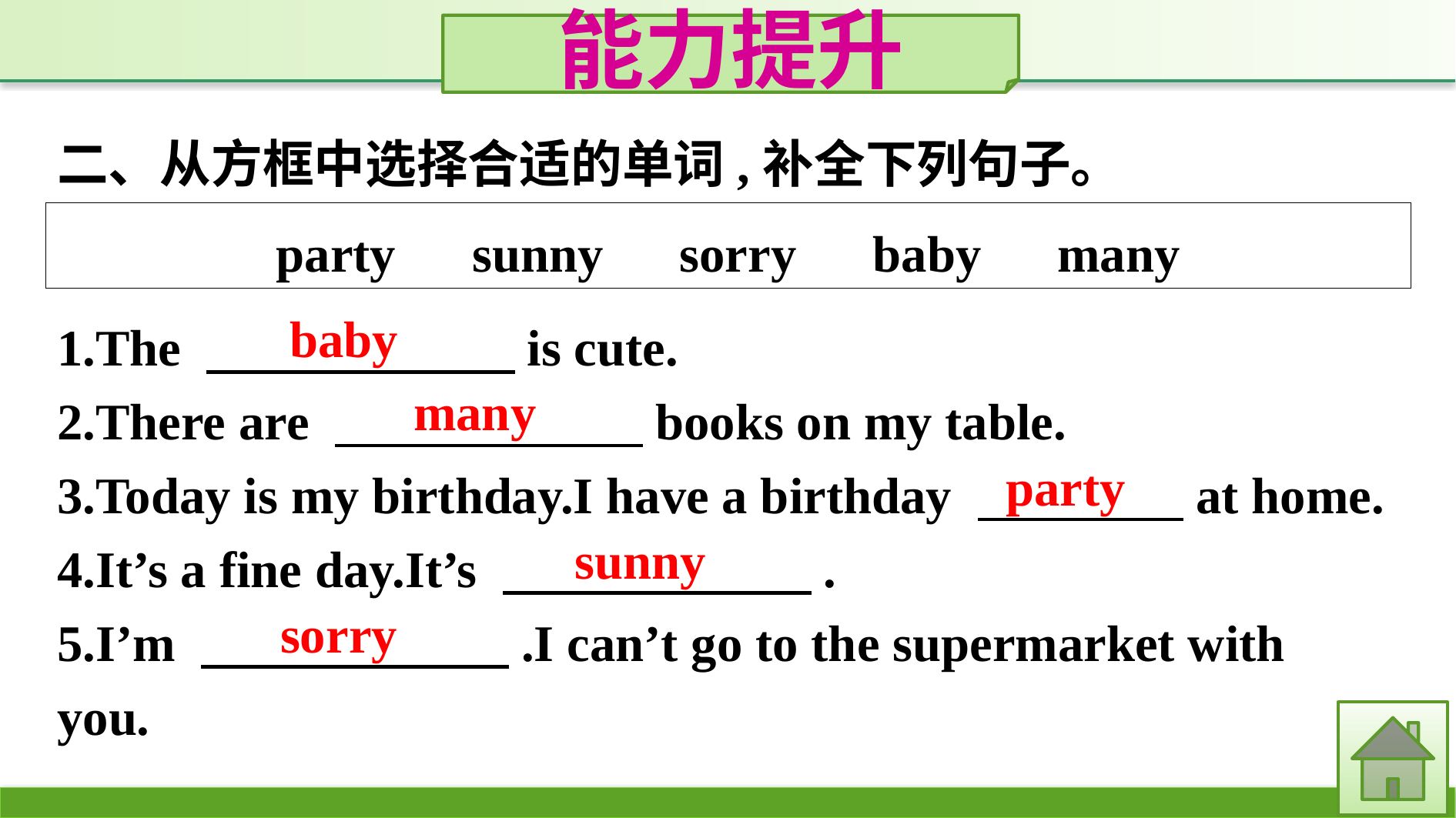

能力提升
二、从方框中选择合适的单词,补全下列句子。
party　sunny　sorry　baby　many
1.The 　　　　　　is cute.
2.There are 　　　　　　books on my table.
3.Today is my birthday.I have a birthday 　　　　at home.
4.It’s a fine day.It’s 　　　　　　.
5.I’m 　　　　　　.I can’t go to the supermarket with you.
baby
many
party
sunny
sorry